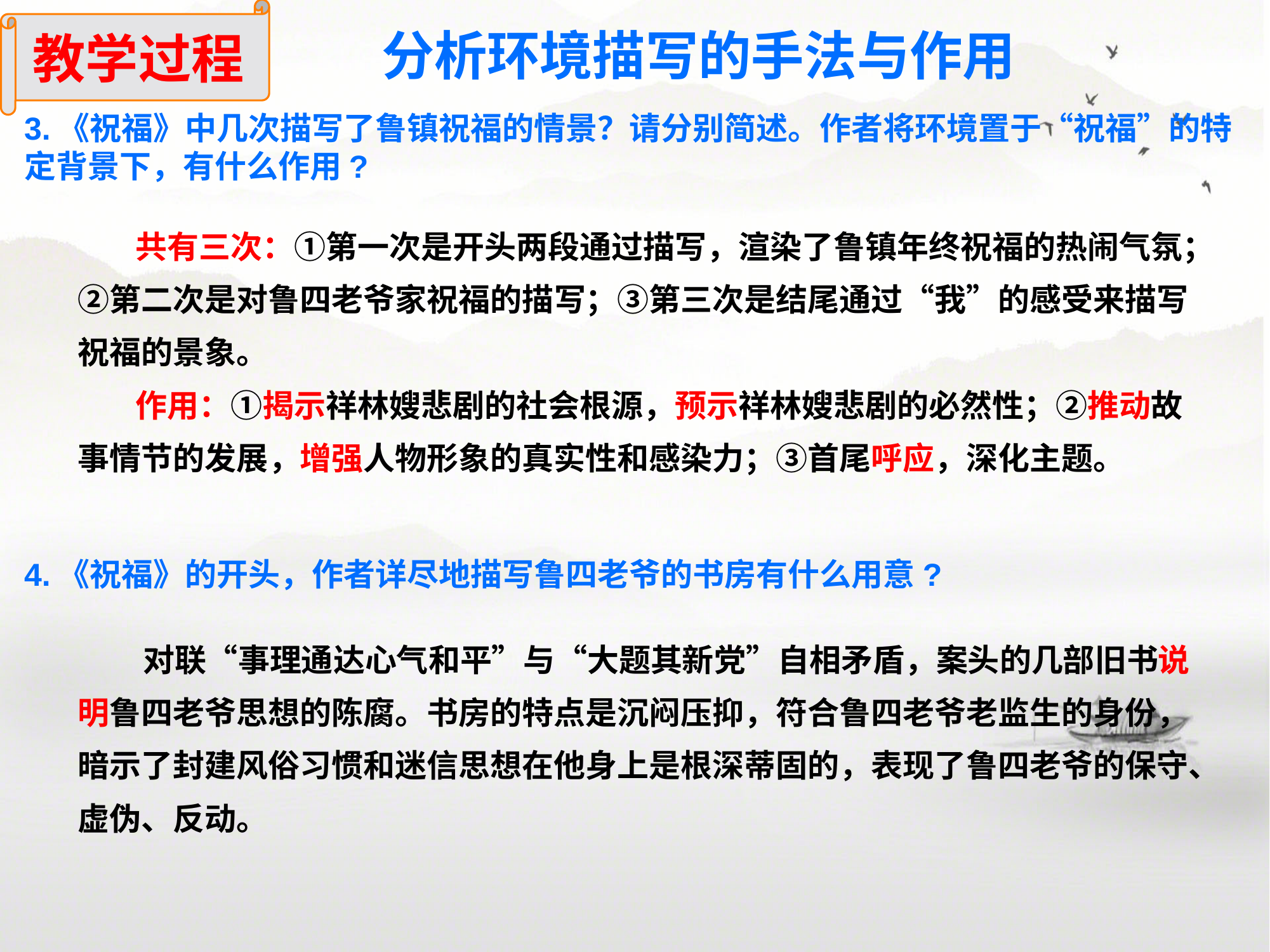

教学过程
分析环境描写的手法与作用
3.《祝福》中几次描写了鲁镇祝福的情景？请分别简述。作者将环境置于“祝福”的特定背景下，有什么作用?
       共有三次：①第一次是开头两段通过描写，渲染了鲁镇年终祝福的热闹气氛；②第二次是对鲁四老爷家祝福的描写；③第三次是结尾通过“我”的感受来描写祝福的景象。
       作用：①揭示祥林嫂悲剧的社会根源，预示祥林嫂悲剧的必然性；②推动故事情节的发展，增强人物形象的真实性和感染力；③首尾呼应，深化主题。
4.《祝福》的开头，作者详尽地描写鲁四老爷的书房有什么用意?
        对联“事理通达心气和平”与“大题其新党”自相矛盾，案头的几部旧书说明鲁四老爷思想的陈腐。书房的特点是沉闷压抑，符合鲁四老爷老监生的身份，暗示了封建风俗习惯和迷信思想在他身上是根深蒂固的，表现了鲁四老爷的保守、虚伪、反动。